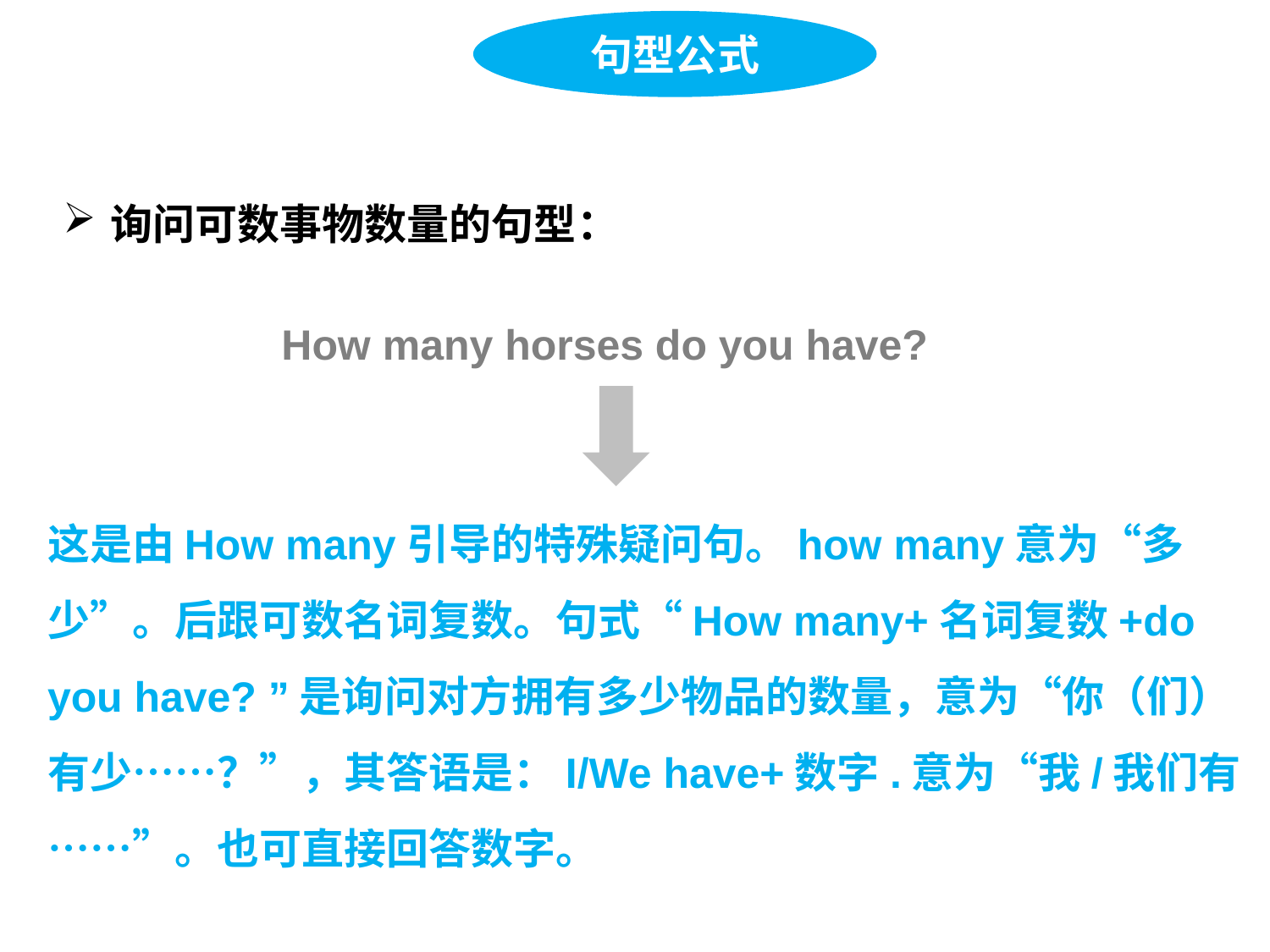

句型公式
询问可数事物数量的句型：
How many horses do you have?

这是由How many引导的特殊疑问句。how many意为“多少”。后跟可数名词复数。句式“How many+名词复数+do you have? ”是询问对方拥有多少物品的数量，意为“你（们）有少……？”，其答语是：I/We have+数字.意为“我/我们有……”。也可直接回答数字。